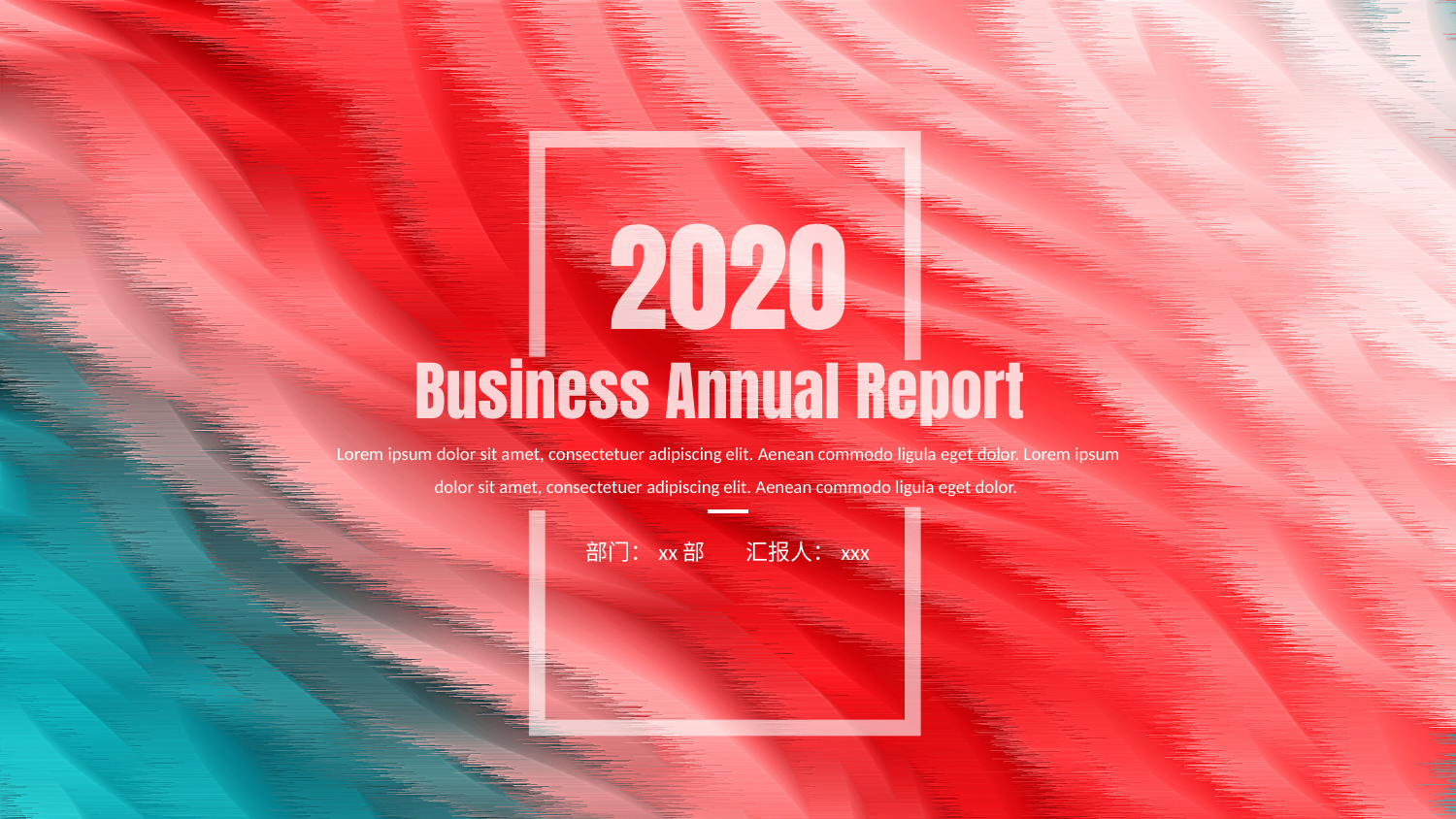

2020

Business Annual Report

Lorem ipsum dolor sit amet, consectetuer adipiscing elit. Aenean commodo ligula eget dolor. Lorem ipsum dolor sit amet, consectetuer adipiscing elit. Aenean commodo ligula eget dolor.

部门：xx部        汇报人：xxx